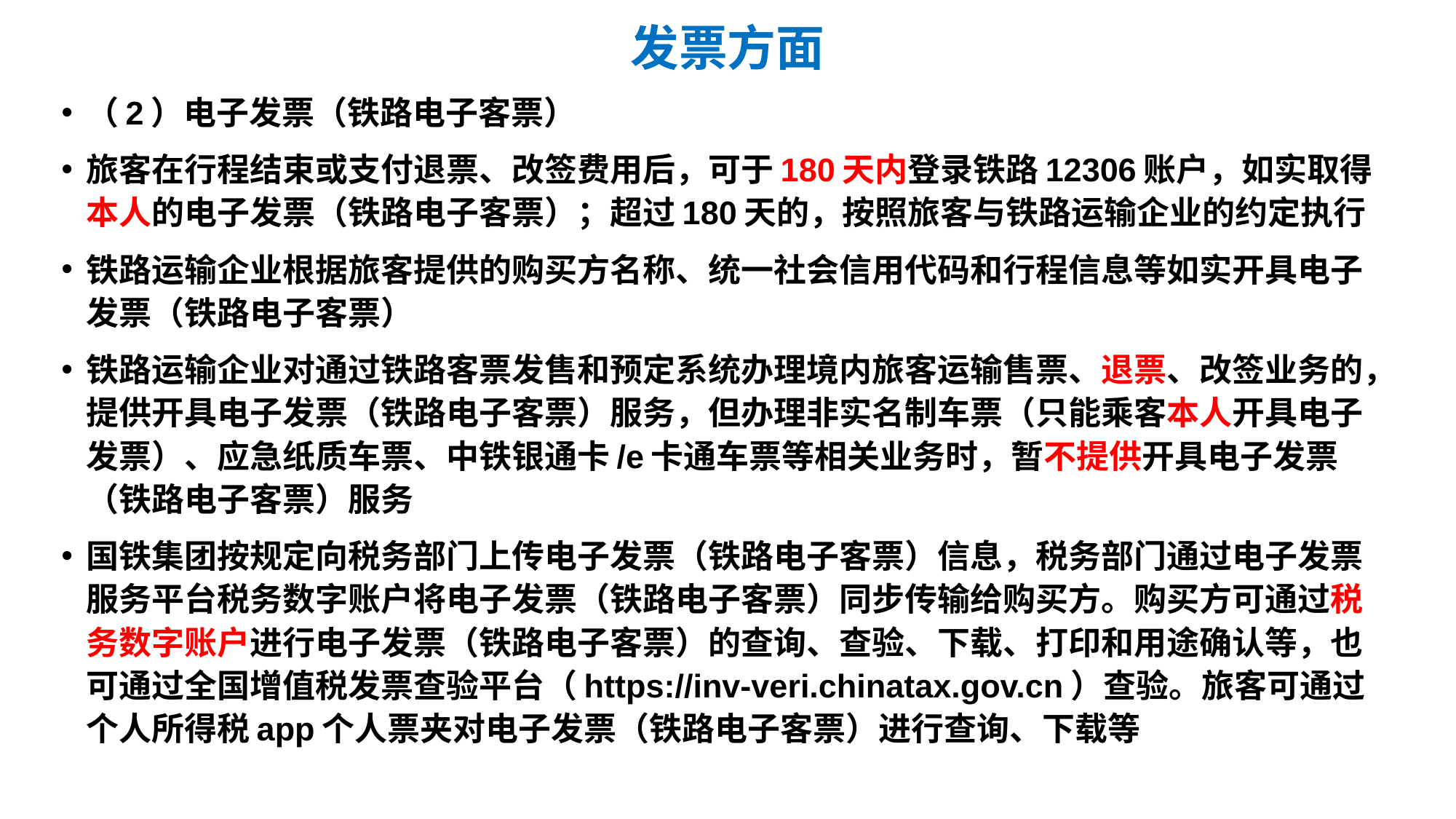

# 发票方面
（2）电子发票（铁路电子客票）
旅客在行程结束或支付退票、改签费用后，可于180天内登录铁路12306账户，如实取得本人的电子发票（铁路电子客票）；超过180天的，按照旅客与铁路运输企业的约定执行
铁路运输企业根据旅客提供的购买方名称、统一社会信用代码和行程信息等如实开具电子发票（铁路电子客票）
铁路运输企业对通过铁路客票发售和预定系统办理境内旅客运输售票、退票、改签业务的，提供开具电子发票（铁路电子客票）服务，但办理非实名制车票（只能乘客本人开具电子发票）、应急纸质车票、中铁银通卡/e卡通车票等相关业务时，暂不提供开具电子发票（铁路电子客票）服务
国铁集团按规定向税务部门上传电子发票（铁路电子客票）信息，税务部门通过电子发票服务平台税务数字账户将电子发票（铁路电子客票）同步传输给购买方。购买方可通过税务数字账户进行电子发票（铁路电子客票）的查询、查验、下载、打印和用途确认等，也可通过全国增值税发票查验平台（https://inv-veri.chinatax.gov.cn）查验。旅客可通过个人所得税app个人票夹对电子发票（铁路电子客票）进行查询、下载等